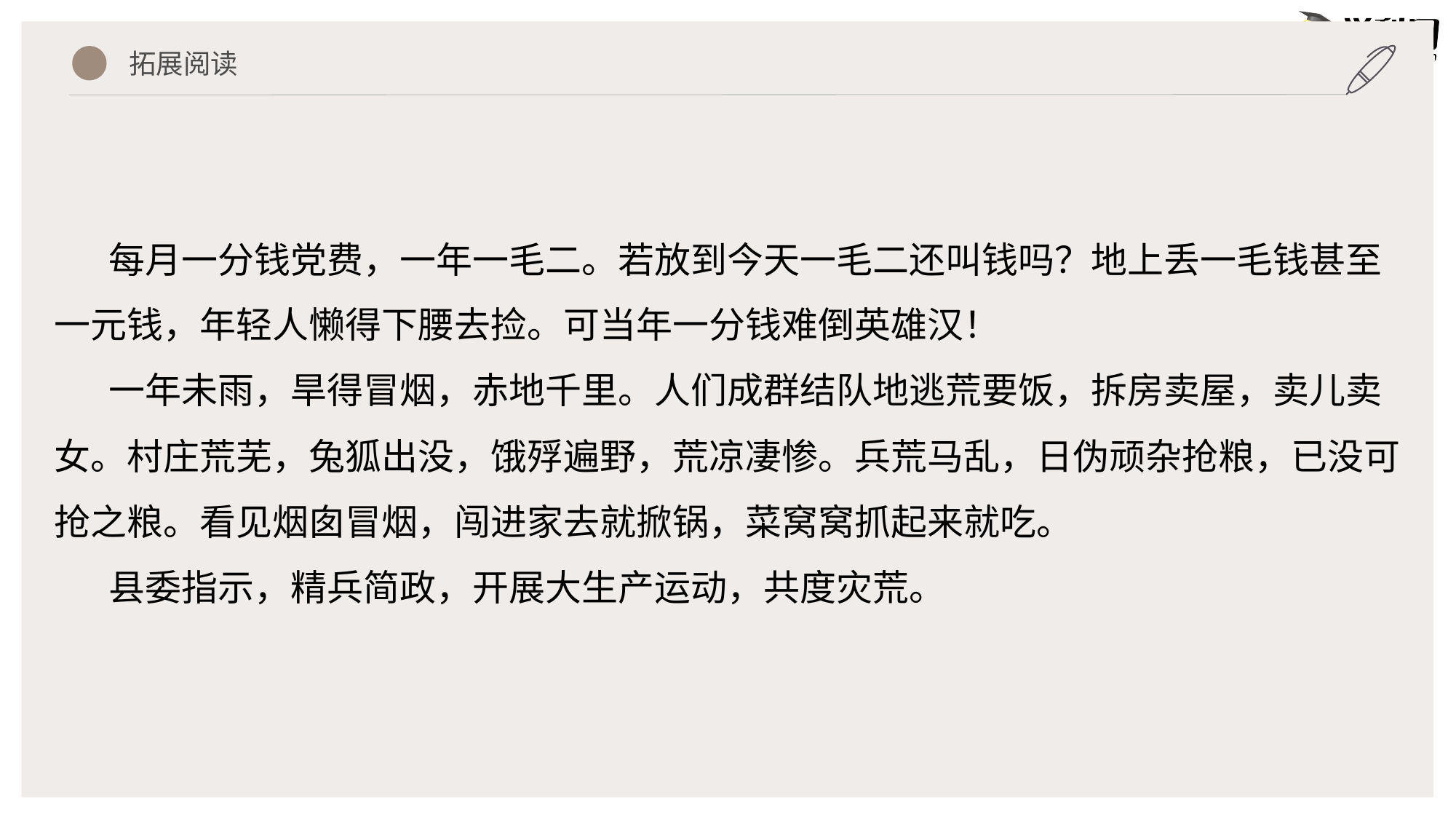

拓展阅读

每月一分钱党费，一年一毛二。若放到今天一毛二还叫钱吗？地上丢一毛钱甚至一元钱，年轻人懒得下腰去捡。可当年一分钱难倒英雄汉！
一年未雨，旱得冒烟，赤地千里。人们成群结队地逃荒要饭，拆房卖屋，卖儿卖女。村庄荒芜，兔狐出没，饿殍遍野，荒凉凄惨。兵荒马乱，日伪顽杂抢粮，已没可抢之粮。看见烟囱冒烟，闯进家去就掀锅，菜窝窝抓起来就吃。
县委指示，精兵简政，开展大生产运动，共度灾荒。